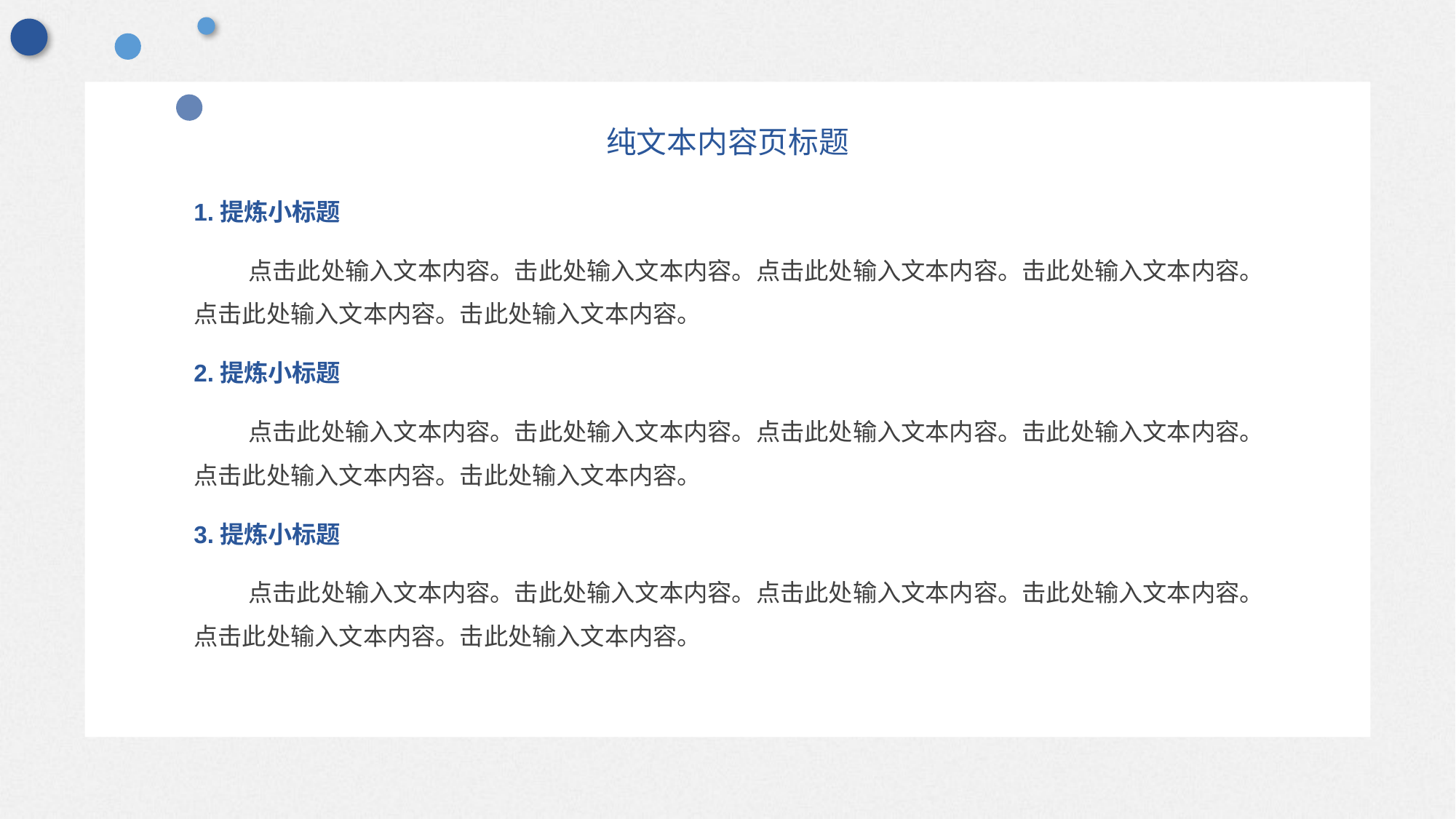

纯文本内容页标题
1.提炼小标题
点击此处输入文本内容。击此处输入文本内容。点击此处输入文本内容。击此处输入文本内容。点击此处输入文本内容。击此处输入文本内容。
2.提炼小标题
点击此处输入文本内容。击此处输入文本内容。点击此处输入文本内容。击此处输入文本内容。点击此处输入文本内容。击此处输入文本内容。
3.提炼小标题
点击此处输入文本内容。击此处输入文本内容。点击此处输入文本内容。击此处输入文本内容。点击此处输入文本内容。击此处输入文本内容。